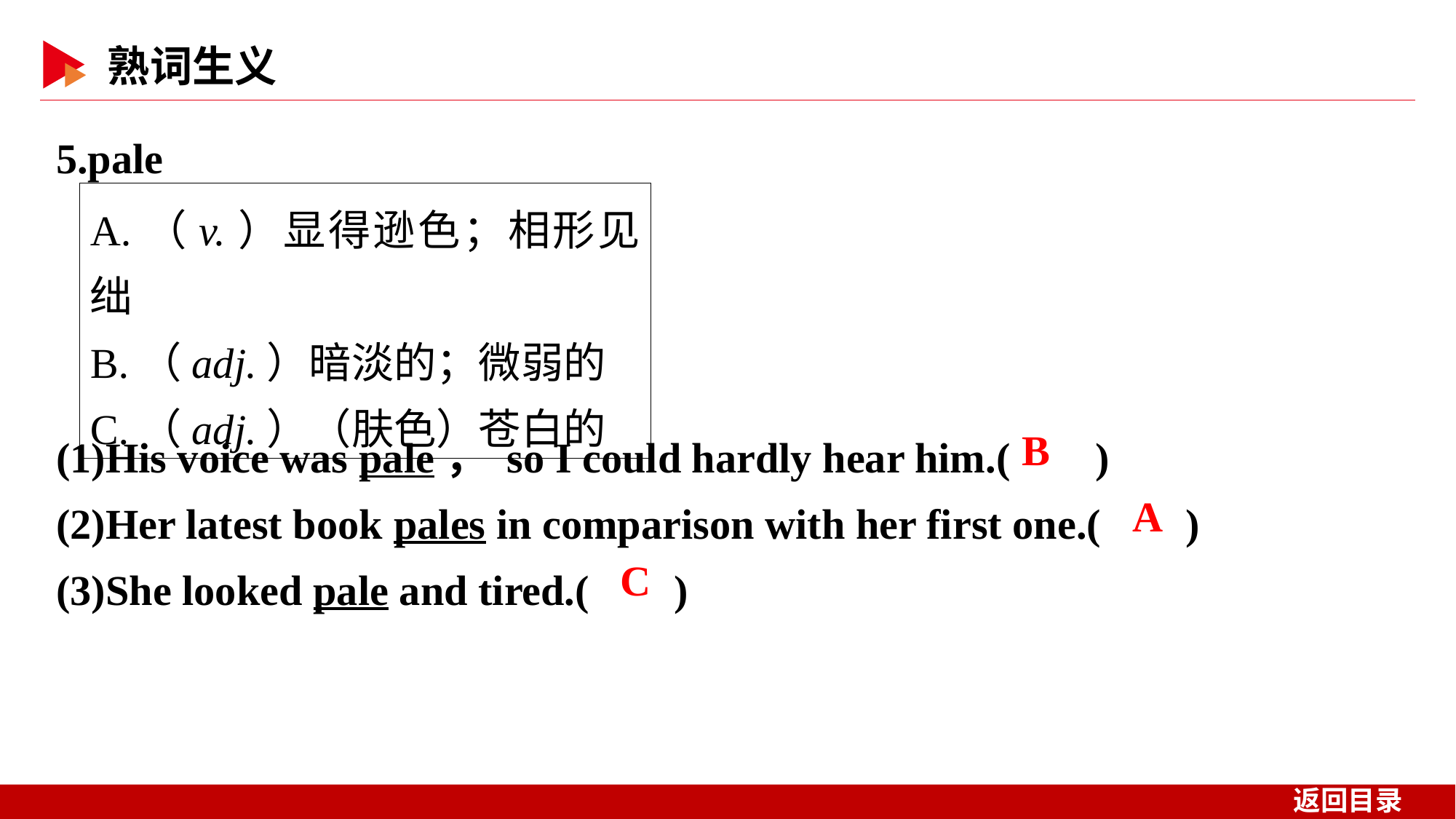

5.pale
A.（v.）显得逊色；相形见绌
B.（adj.）暗淡的；微弱的
C.（adj.）（肤色）苍白的
(1)His voice was pale， so I could hardly hear him.(        )
(2)Her latest book pales in comparison with her first one.(        )
(3)She looked pale and tired.(        )
   B
   A
   C